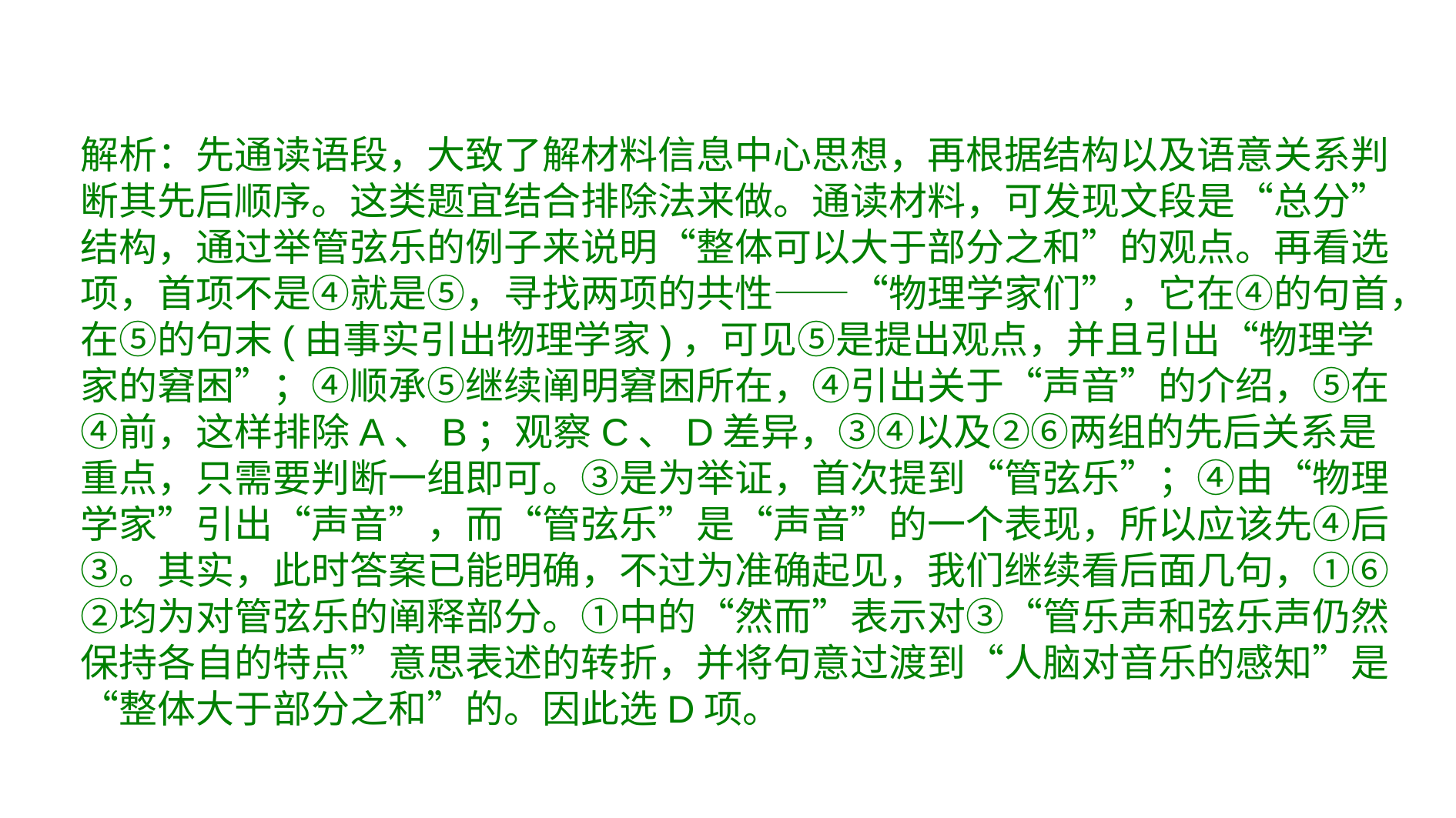

解析：先通读语段，大致了解材料信息中心思想，再根据结构以及语意关系判断其先后顺序。这类题宜结合排除法来做。通读材料，可发现文段是“总分”结构，通过举管弦乐的例子来说明“整体可以大于部分之和”的观点。再看选项，首项不是④就是⑤，寻找两项的共性——“物理学家们”，它在④的句首，在⑤的句末(由事实引出物理学家)，可见⑤是提出观点，并且引出“物理学家的窘困”；④顺承⑤继续阐明窘困所在，④引出关于“声音”的介绍，⑤在④前，这样排除A、B；观察C、D差异，③④以及②⑥两组的先后关系是重点，只需要判断一组即可。③是为举证，首次提到“管弦乐”；④由“物理学家”引出“声音”，而“管弦乐”是“声音”的一个表现，所以应该先④后③。其实，此时答案已能明确，不过为准确起见，我们继续看后面几句，①⑥②均为对管弦乐的阐释部分。①中的“然而”表示对③“管乐声和弦乐声仍然保持各自的特点”意思表述的转折，并将句意过渡到“人脑对音乐的感知”是“整体大于部分之和”的。因此选D项。